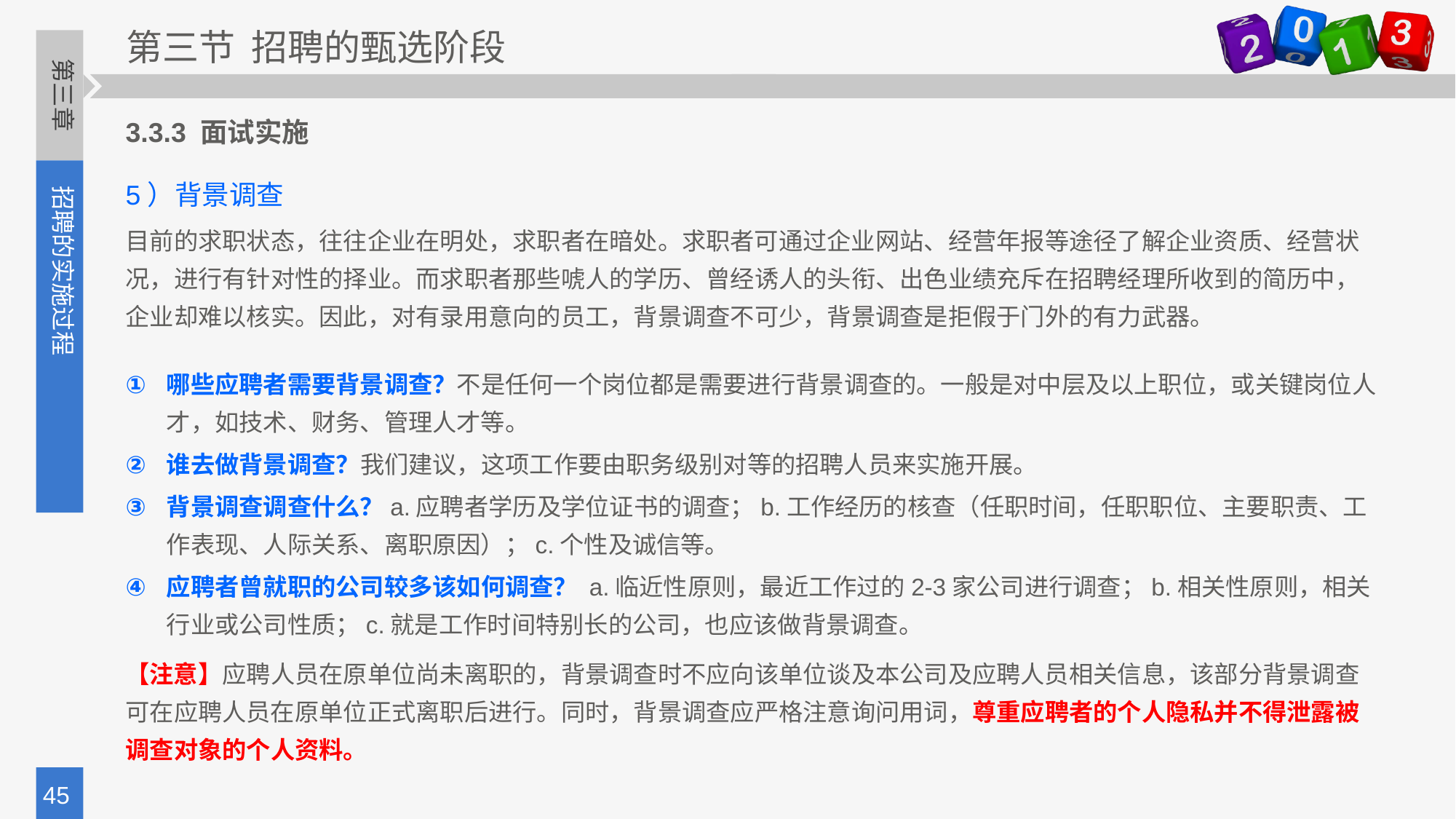

3.3.3 面试实施
5）背景调查
目前的求职状态，往往企业在明处，求职者在暗处。求职者可通过企业网站、经营年报等途径了解企业资质、经营状况，进行有针对性的择业。而求职者那些唬人的学历、曾经诱人的头衔、出色业绩充斥在招聘经理所收到的简历中，企业却难以核实。因此，对有录用意向的员工，背景调查不可少，背景调查是拒假于门外的有力武器。
哪些应聘者需要背景调查？不是任何一个岗位都是需要进行背景调查的。一般是对中层及以上职位，或关键岗位人才，如技术、财务、管理人才等。
谁去做背景调查？我们建议，这项工作要由职务级别对等的招聘人员来实施开展。
背景调查调查什么？a.应聘者学历及学位证书的调查；b.工作经历的核查（任职时间，任职职位、主要职责、工作表现、人际关系、离职原因）；c.个性及诚信等。
应聘者曾就职的公司较多该如何调查？ a.临近性原则，最近工作过的2-3家公司进行调查；b.相关性原则，相关行业或公司性质；c.就是工作时间特别长的公司，也应该做背景调查。
【注意】应聘人员在原单位尚未离职的，背景调查时不应向该单位谈及本公司及应聘人员相关信息，该部分背景调查可在应聘人员在原单位正式离职后进行。同时，背景调查应严格注意询问用词，尊重应聘者的个人隐私并不得泄露被调查对象的个人资料。